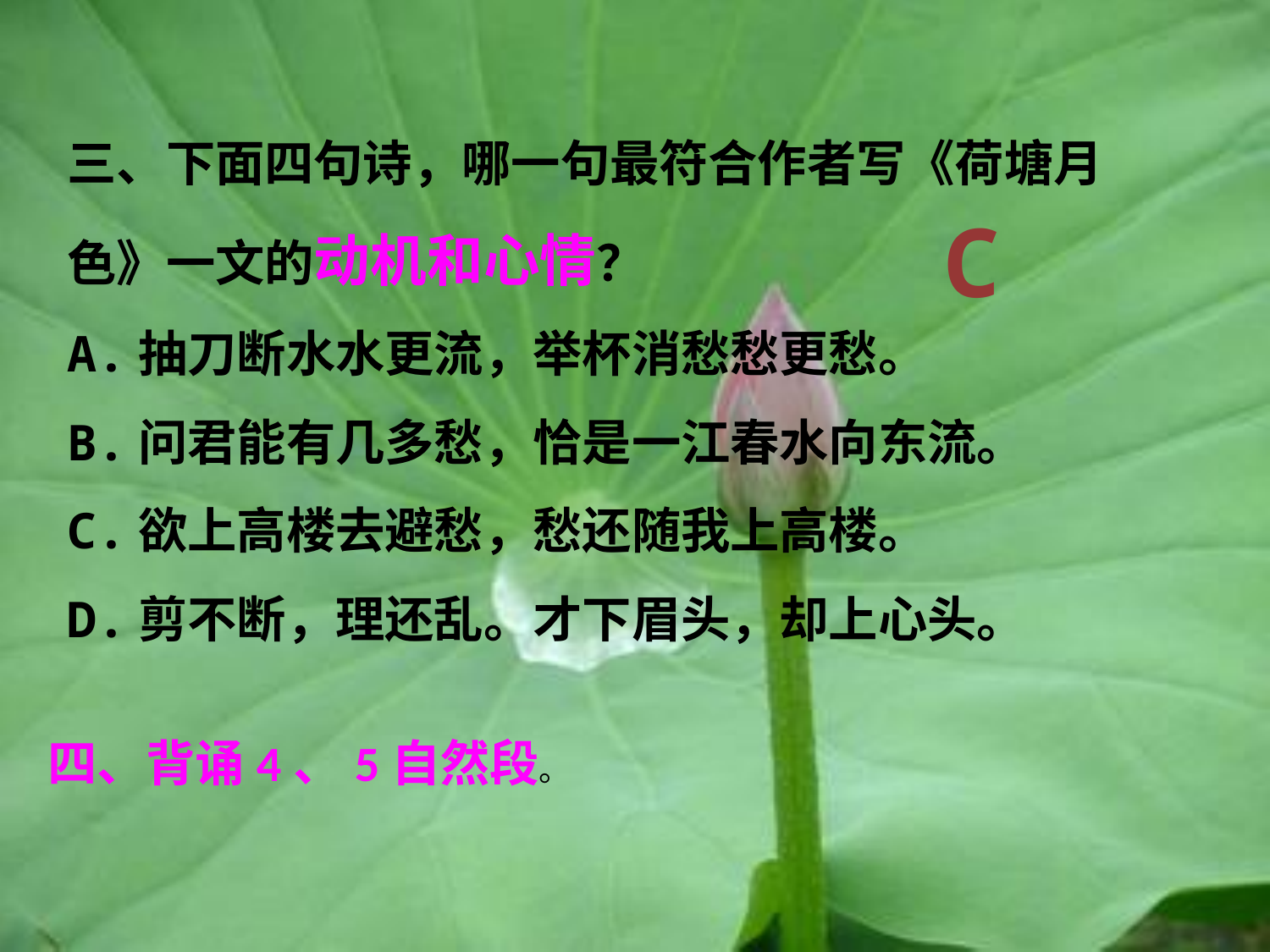

三、下面四句诗，哪一句最符合作者写《荷塘月色》一文的动机和心情？
A.抽刀断水水更流，举杯消愁愁更愁。
B.问君能有几多愁，恰是一江春水向东流。
C.欲上高楼去避愁，愁还随我上高楼。
D.剪不断，理还乱。才下眉头，却上心头。
C
四、背诵4、5自然段。